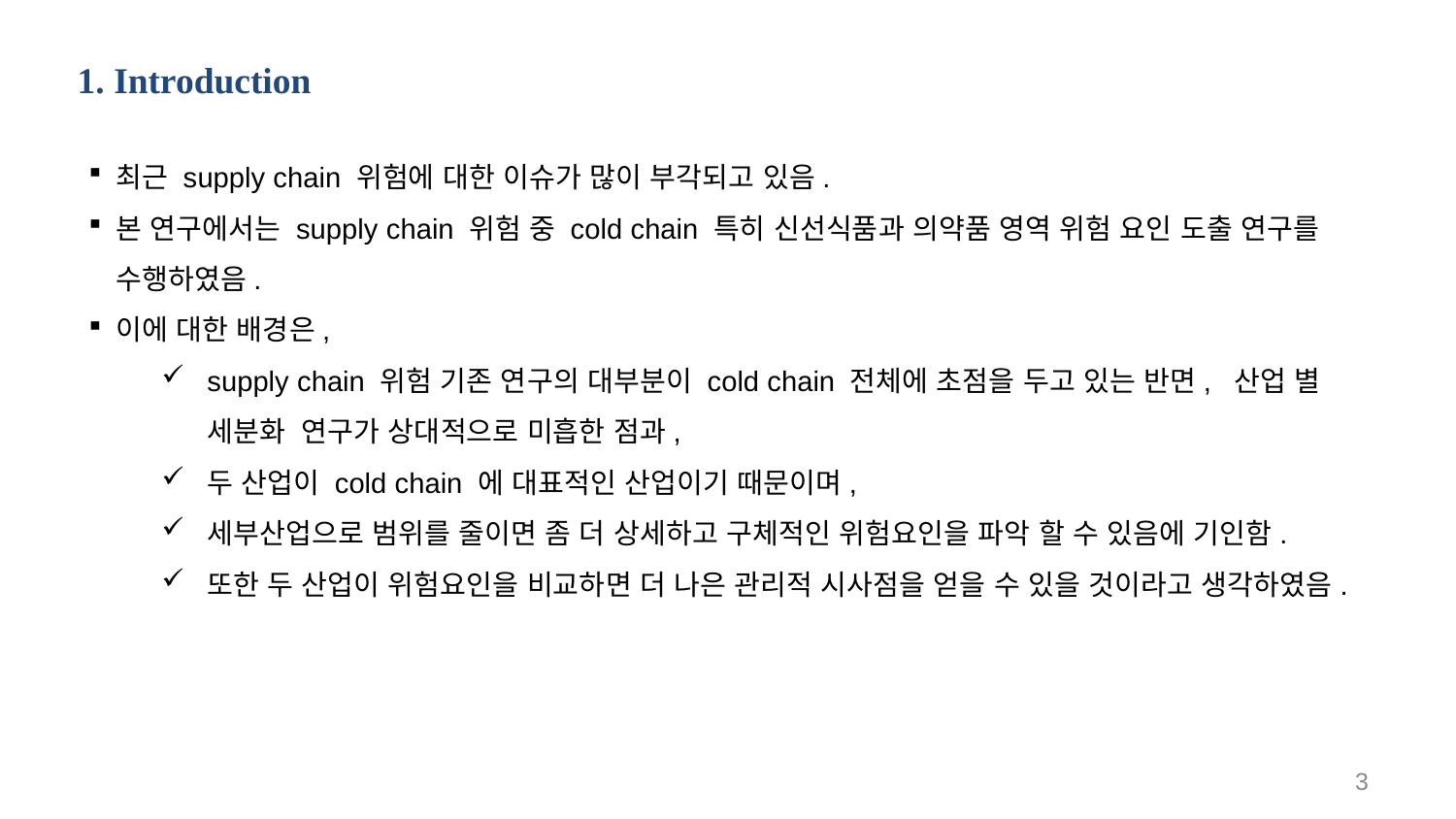

1. Introduction
최근 supply chain 위험에 대한 이슈가 많이 부각되고 있음.
본 연구에서는 supply chain 위험 중 cold chain 특히 신선식품과 의약품 영역 위험 요인 도출 연구를 수행하였음.
이에 대한 배경은,
supply chain 위험 기존 연구의 대부분이 cold chain 전체에 초점을 두고 있는 반면,  산업 별 세분화  연구가 상대적으로 미흡한 점과,
두 산업이 cold chain 에 대표적인 산업이기 때문이며,
세부산업으로 범위를 줄이면 좀 더 상세하고 구체적인 위험요인을 파악 할 수 있음에 기인함.
또한 두 산업이 위험요인을 비교하면 더 나은 관리적 시사점을 얻을 수 있을 것이라고 생각하였음.
3